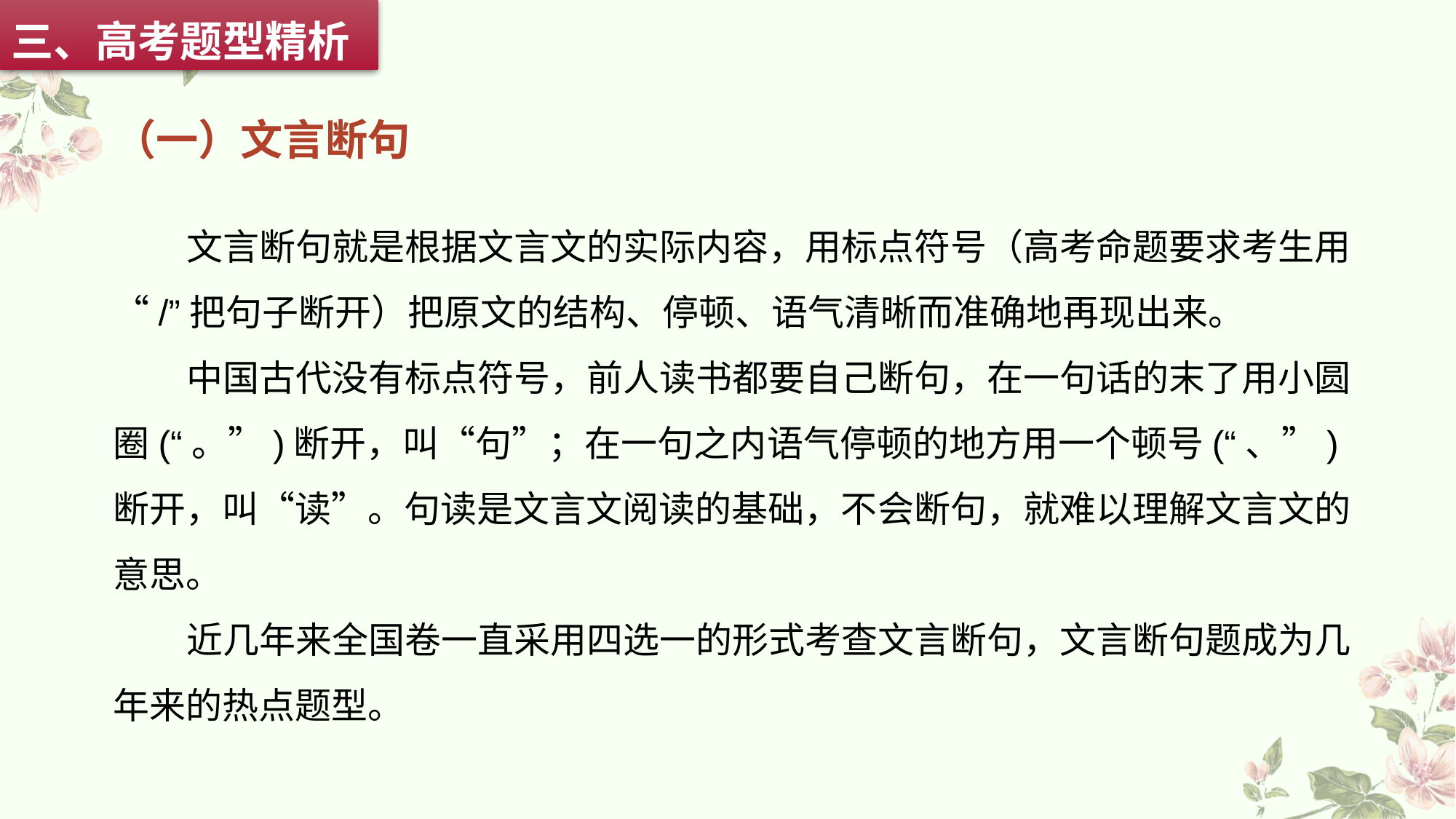

三、高考题型精析
（一）文言断句
文言断句就是根据文言文的实际内容，用标点符号（高考命题要求考生用“/”把句子断开）把原文的结构、停顿、语气清晰而准确地再现出来。
中国古代没有标点符号，前人读书都要自己断句，在一句话的末了用小圆圈(“。”)断开，叫“句”；在一句之内语气停顿的地方用一个顿号(“、”)断开，叫“读”。句读是文言文阅读的基础，不会断句，就难以理解文言文的意思。
近几年来全国卷一直采用四选一的形式考查文言断句，文言断句题成为几年来的热点题型。